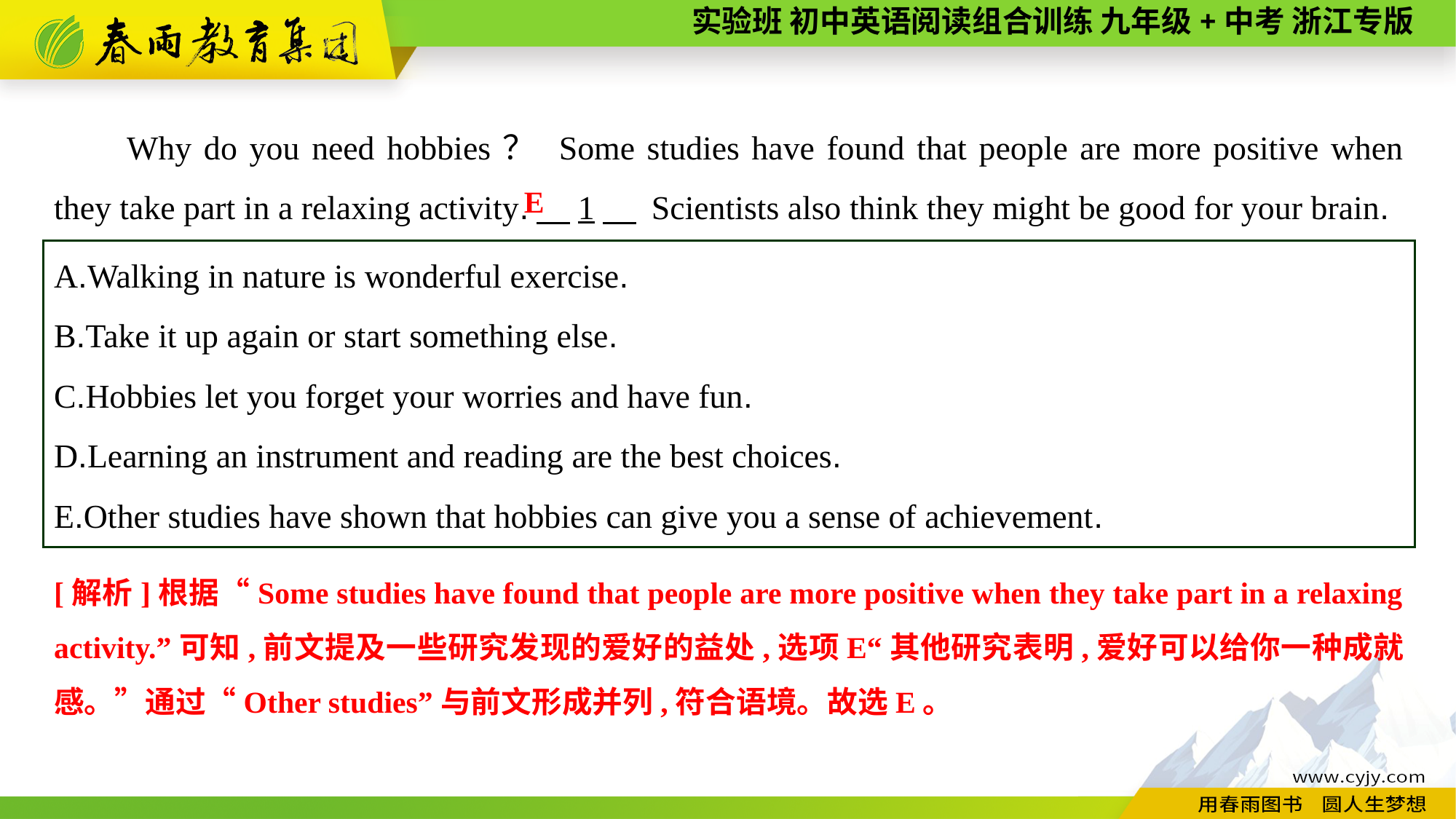

Why do you need hobbies？ Some studies have found that people are more positive when they take part in a relaxing activity.　1　 Scientists also think they might be good for your brain.
E
A.Walking in nature is wonderful exercise.
B.Take it up again or start something else.
C.Hobbies let you forget your worries and have fun.
D.Learning an instrument and reading are the best choices.
E.Other studies have shown that hobbies can give you a sense of achievement.

[解析]根据“Some studies have found that people are more positive when they take part in a relaxing activity.”可知,前文提及一些研究发现的爱好的益处,选项E“其他研究表明,爱好可以给你一种成就感。”通过“Other studies”与前文形成并列,符合语境。故选E。